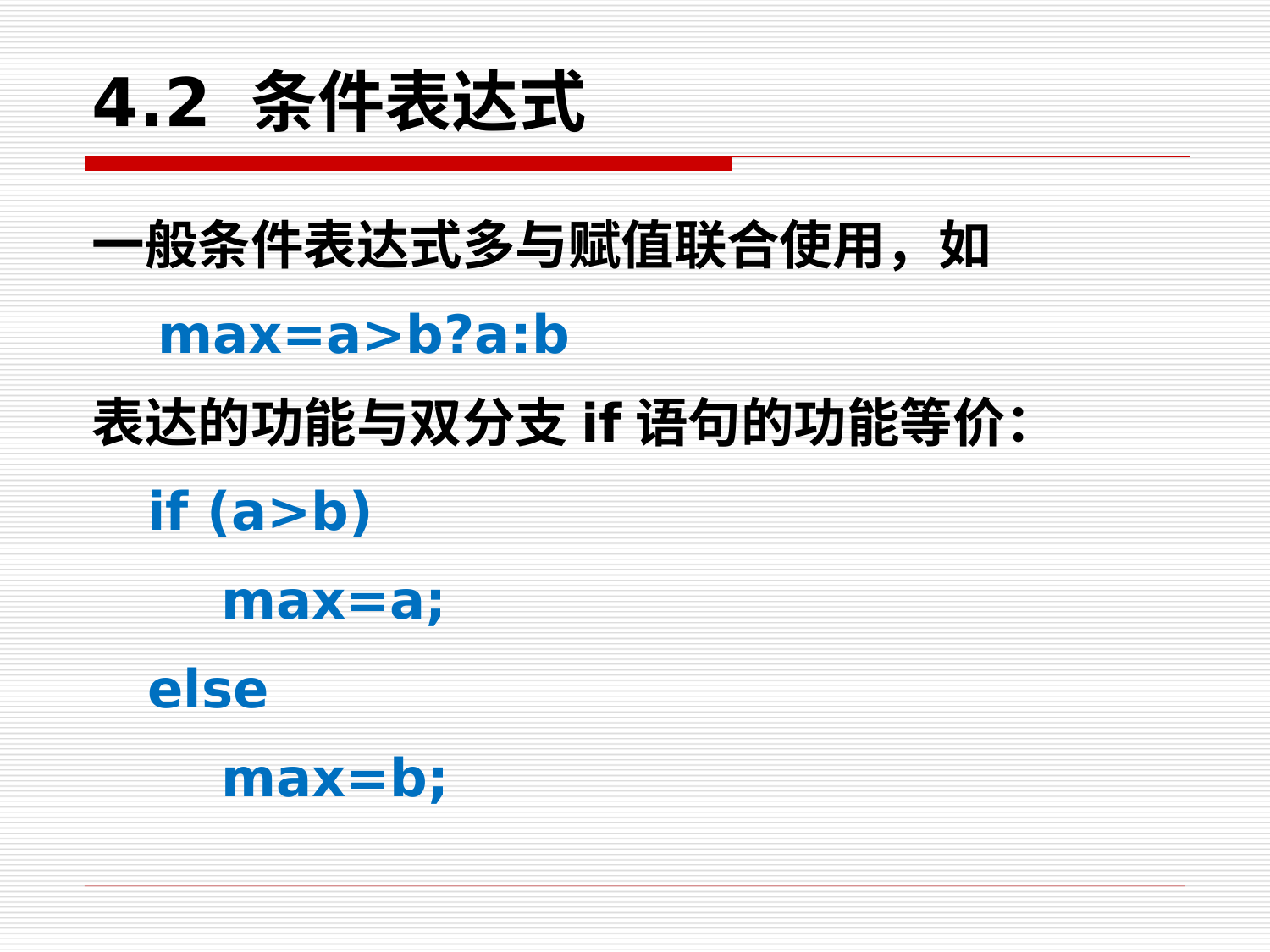

# 4.2 条件表达式
一般条件表达式多与赋值联合使用，如   max=a>b?a:b
表达的功能与双分支if语句的功能等价：
   if (a>b)
       max=a;
   else
       max=b;